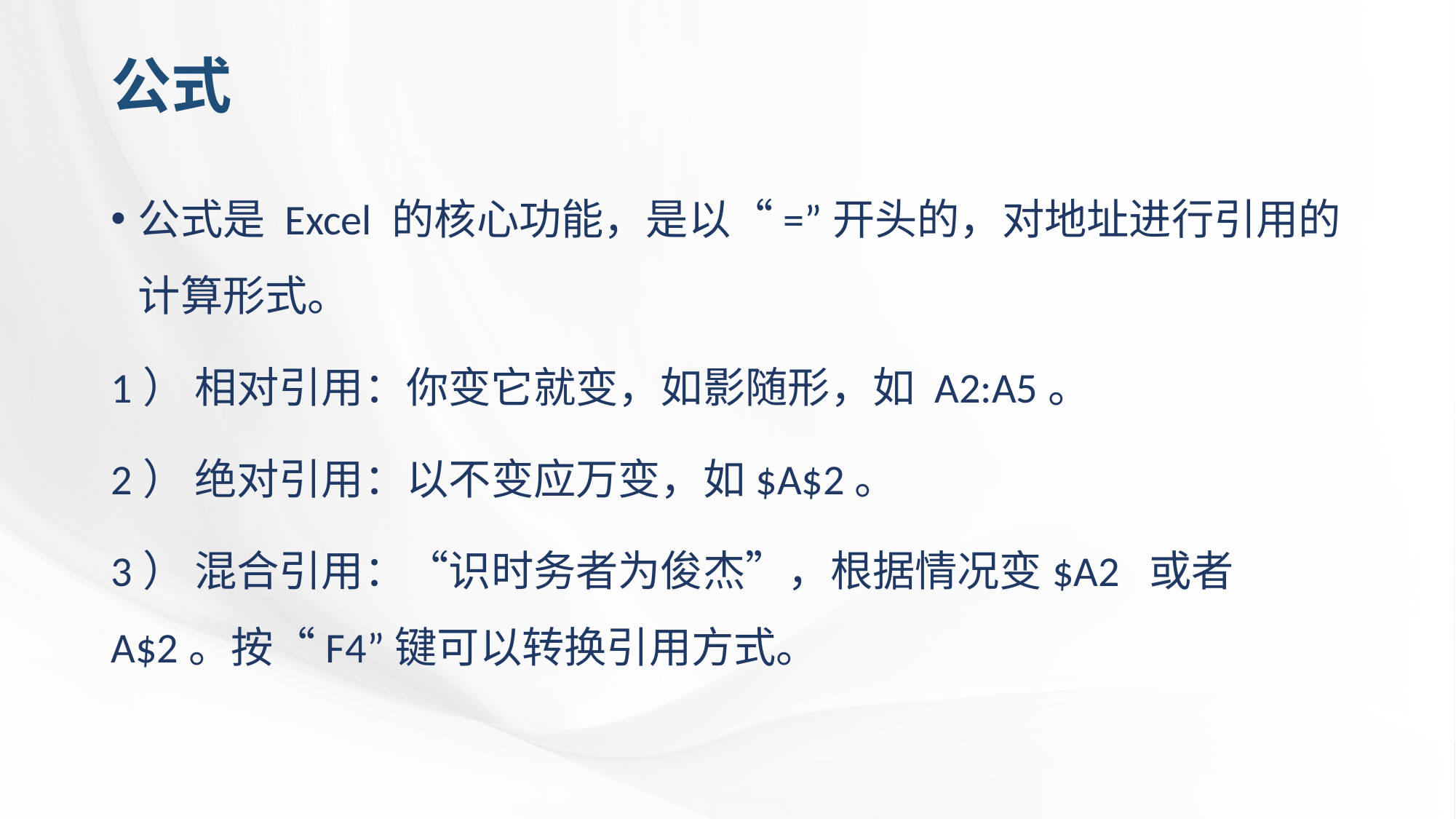

# 公式
公式是 Excel 的核心功能，是以“=”开头的，对地址进行引用的计算形式。
1） 相对引用：你变它就变，如影随形，如 A2:A5。
2） 绝对引用：以不变应万变，如$A$2。
3） 混合引用：“识时务者为俊杰”，根据情况变$A2  或者 A$2。按“F4”键可以转换引用方式。